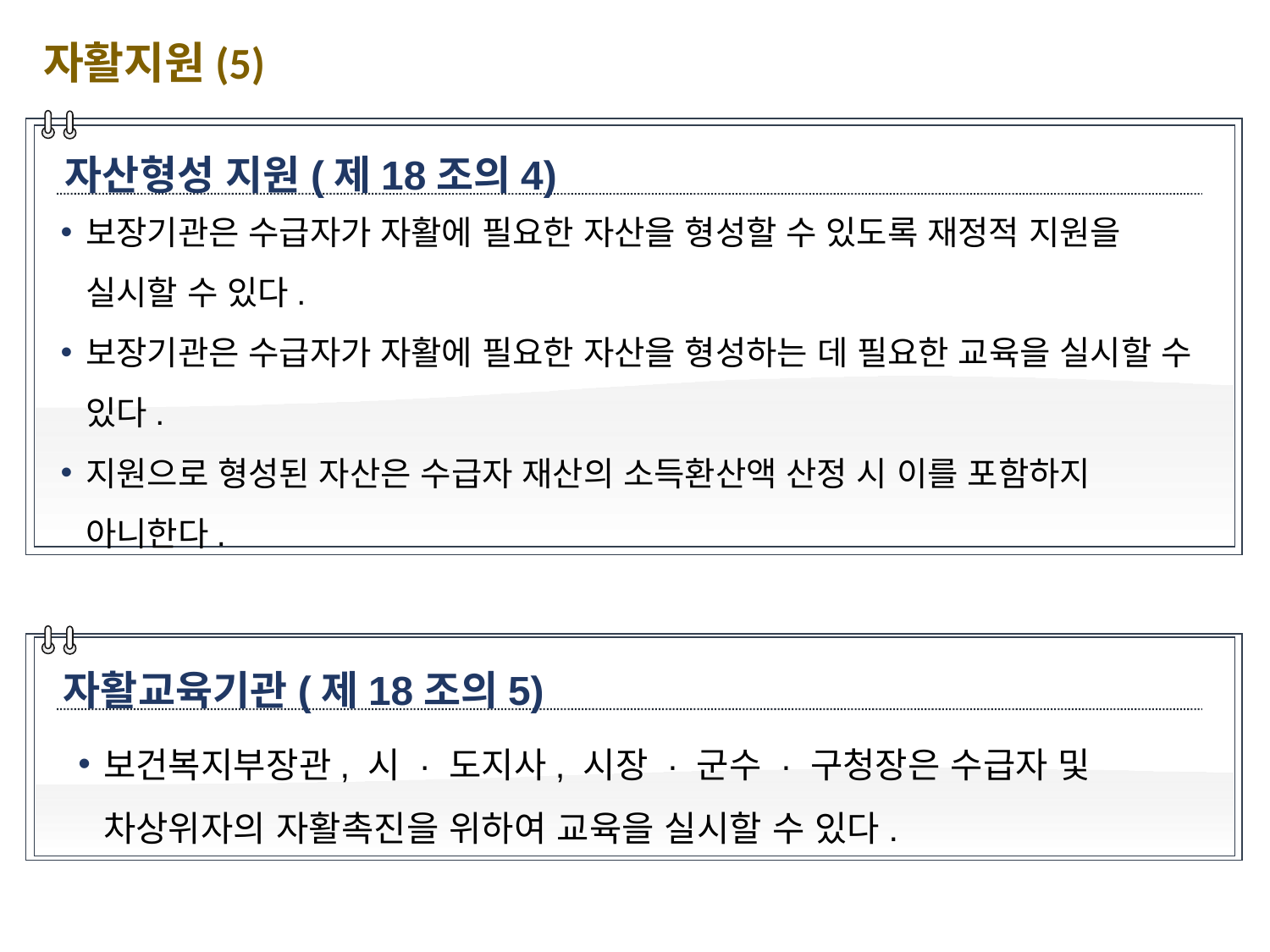

자활지원(5)

자산형성 지원(제18조의4)
보장기관은 수급자가 자활에 필요한 자산을 형성할 수 있도록 재정적 지원을 실시할 수 있다.
보장기관은 수급자가 자활에 필요한 자산을 형성하는 데 필요한 교육을 실시할 수 있다.
지원으로 형성된 자산은 수급자 재산의 소득환산액 산정 시 이를 포함하지 아니한다.

자활교육기관(제18조의5)

보건복지부장관, 시 · 도지사, 시장 · 군수 · 구청장은 수급자 및 차상위자의 자활촉진을 위하여 교육을 실시할 수 있다.